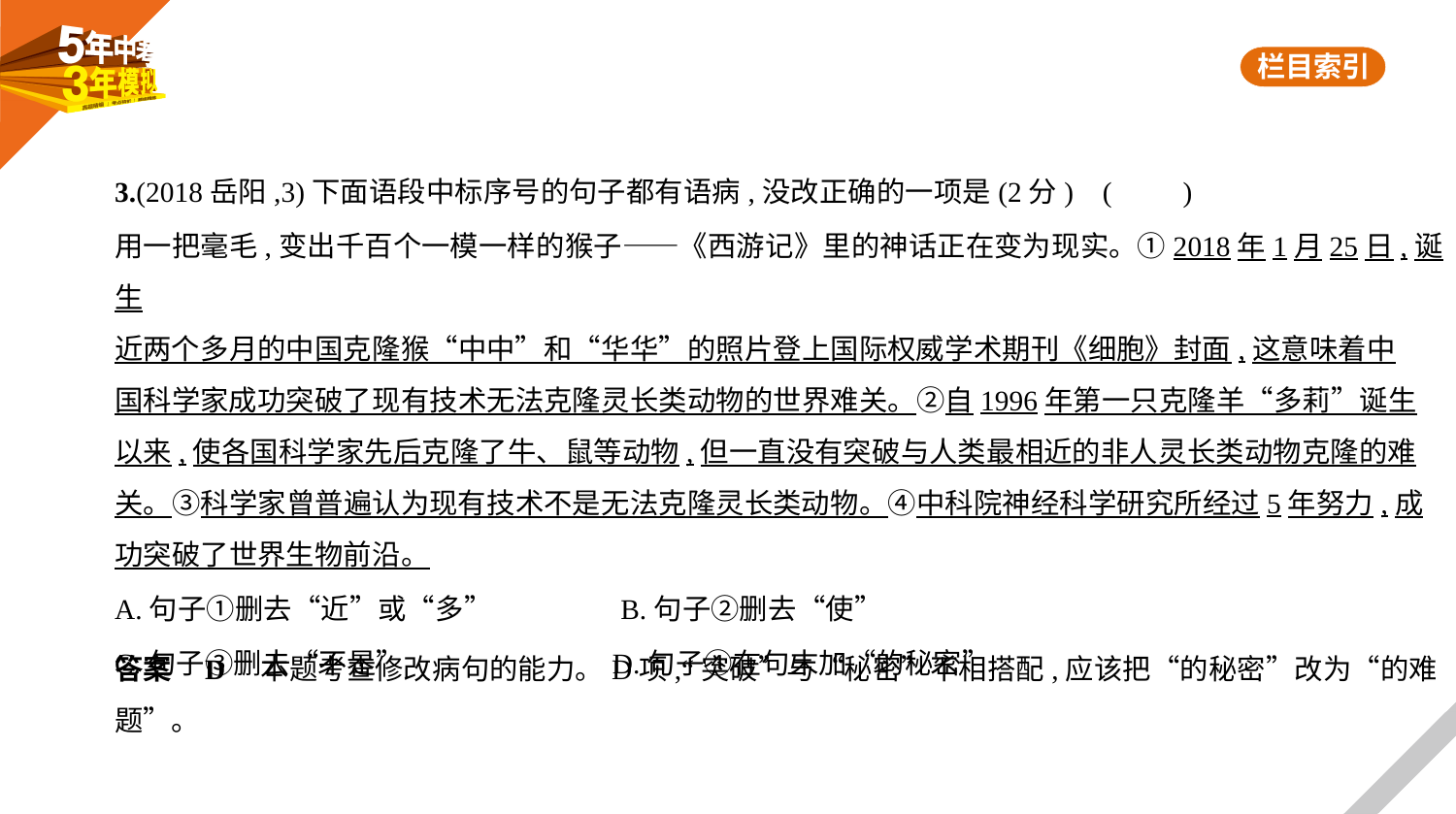

3.(2018岳阳,3)下面语段中标序号的句子都有语病,没改正确的一项是(2分) (　　)
用一把毫毛,变出千百个一模一样的猴子——《西游记》里的神话正在变为现实。①2018年1月25日,诞生
近两个多月的中国克隆猴“中中”和“华华”的照片登上国际权威学术期刊《细胞》封面,这意味着中
国科学家成功突破了现有技术无法克隆灵长类动物的世界难关。②自1996年第一只克隆羊“多莉”诞生
以来,使各国科学家先后克隆了牛、鼠等动物,但一直没有突破与人类最相近的非人灵长类动物克隆的难
关。③科学家曾普遍认为现有技术不是无法克隆灵长类动物。④中科院神经科学研究所经过5年努力,成
功突破了世界生物前沿。
A.句子①删去“近”或“多”　　　　 B.句子②删去“使”
C.句子③删去“不是”　　　　　         D.句子④在句末加“的秘密”
答案    D　本题考查修改病句的能力。D项,“突破”与“秘密”不相搭配,应该把“的秘密”改为“的难
题”。